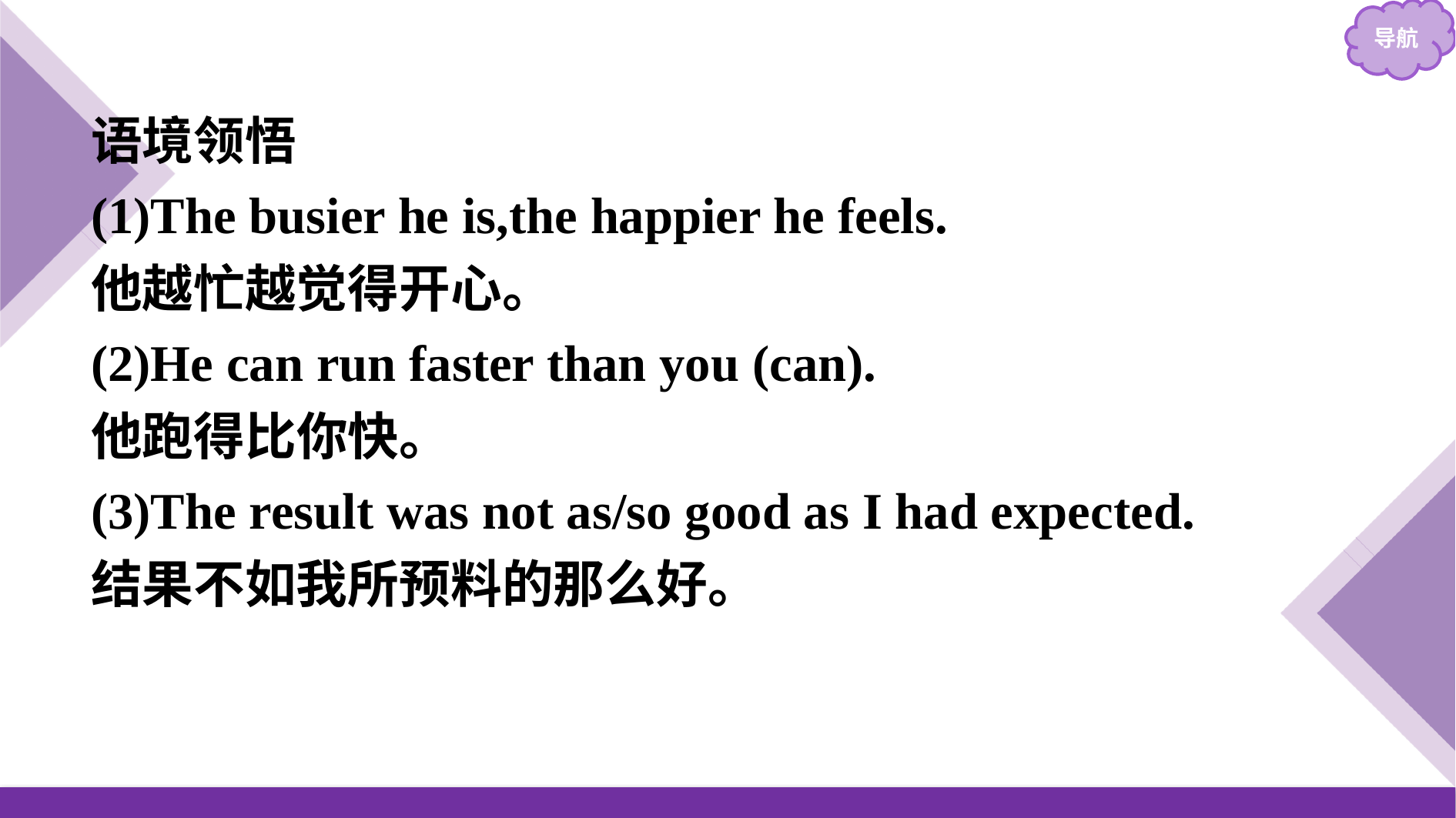

语境领悟
(1)The busier he is,the happier he feels.
他越忙越觉得开心。
(2)He can run faster than you (can).
他跑得比你快。
(3)The result was not as/so good as I had expected.
结果不如我所预料的那么好。